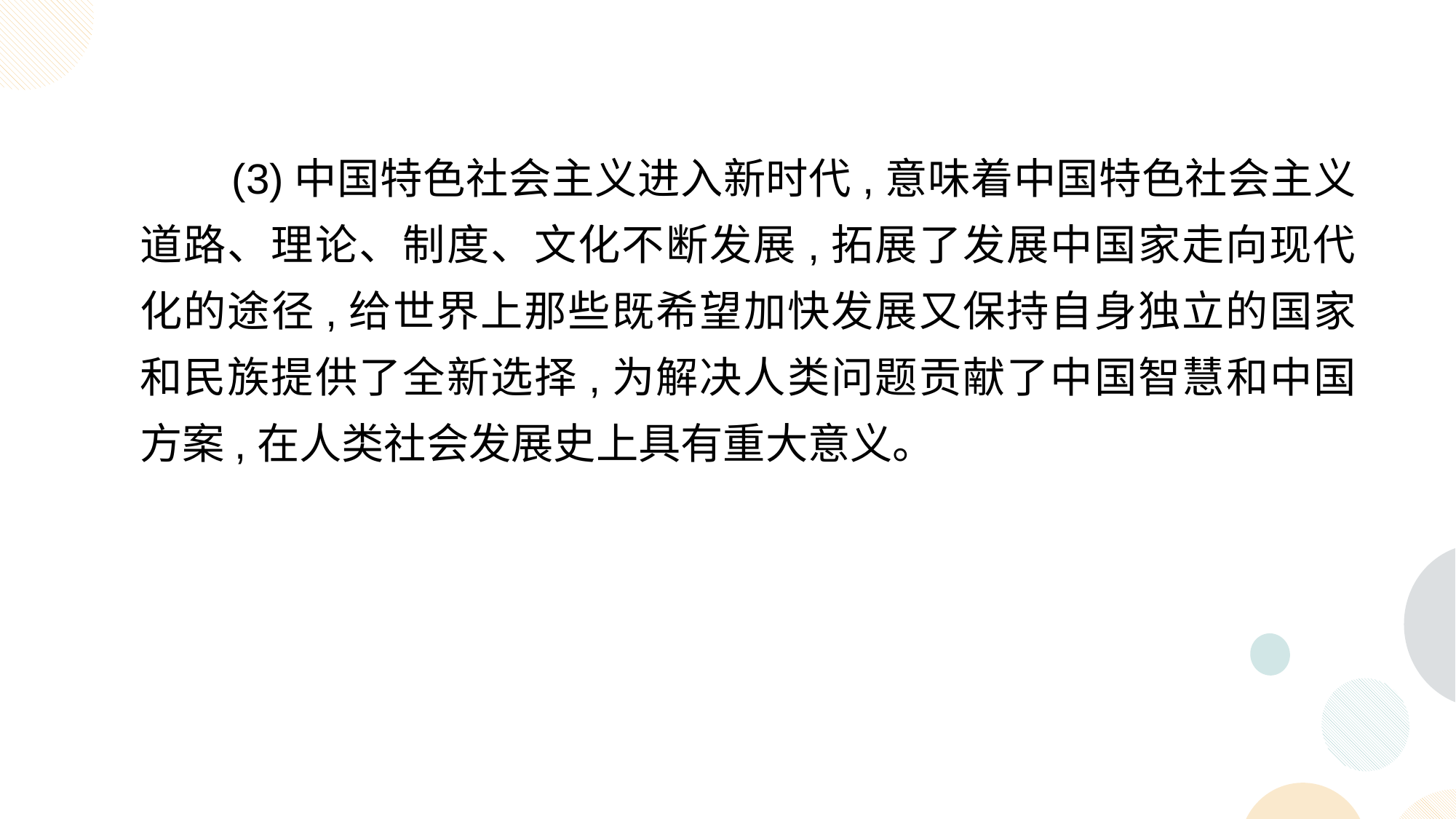

(3)中国特色社会主义进入新时代,意味着中国特色社会主义道路、理论、制度、文化不断发展,拓展了发展中国家走向现代化的途径,给世界上那些既希望加快发展又保持自身独立的国家和民族提供了全新选择,为解决人类问题贡献了中国智慧和中国方案,在人类社会发展史上具有重大意义。